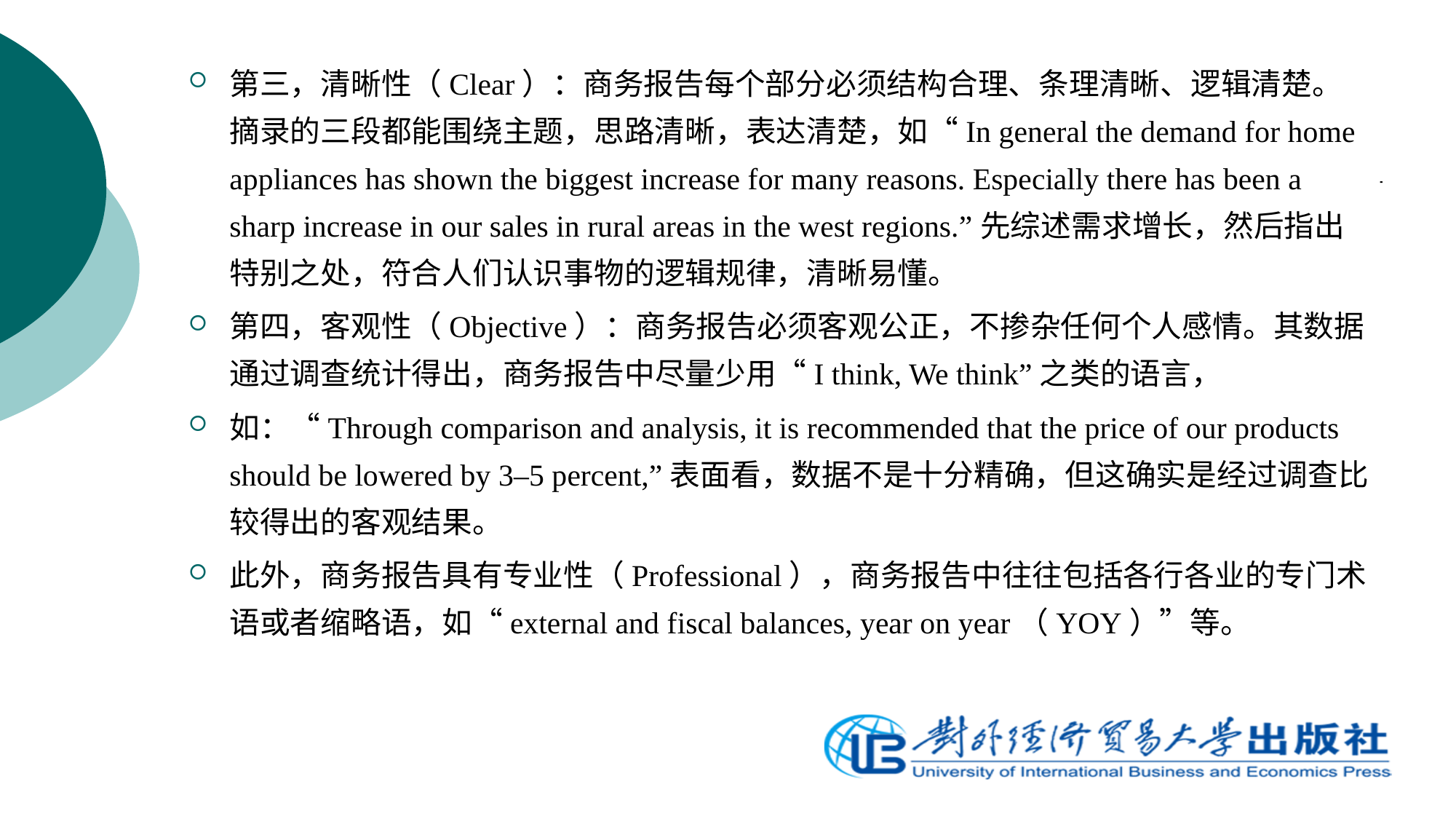

第三，清晰性（Clear）：商务报告每个部分必须结构合理、条理清晰、逻辑清楚。摘录的三段都能围绕主题，思路清晰，表达清楚，如“In general the demand for home appliances has shown the biggest increase for many reasons. Especially there has been a sharp increase in our sales in rural areas in the west regions.”先综述需求增长，然后指出特别之处，符合人们认识事物的逻辑规律，清晰易懂。
第四，客观性（Objective）：商务报告必须客观公正，不掺杂任何个人感情。其数据通过调查统计得出，商务报告中尽量少用“I think, We think”之类的语言，
如：“Through comparison and analysis, it is recommended that the price of our products should be lowered by 3–5 percent,”表面看，数据不是十分精确，但这确实是经过调查比较得出的客观结果。
此外，商务报告具有专业性（Professional），商务报告中往往包括各行各业的专门术语或者缩略语，如“external and fiscal balances, year on year（YOY）”等。